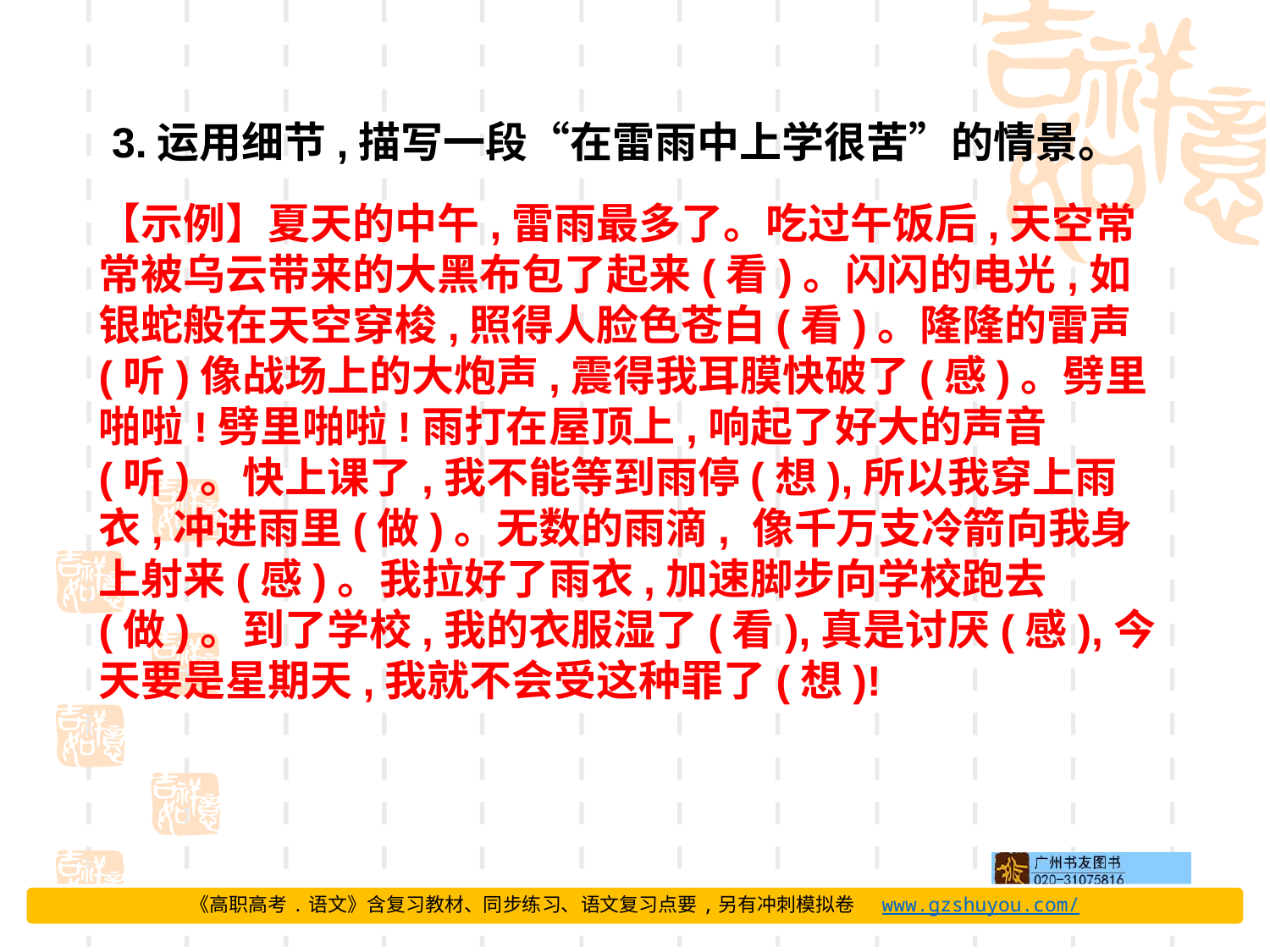

3.运用细节,描写一段“在雷雨中上学很苦”的情景。
【示例】夏天的中午,雷雨最多了。吃过午饭后,天空常常被乌云带来的大黑布包了起来(看)。闪闪的电光,如银蛇般在天空穿梭,照得人脸色苍白(看)。隆隆的雷声(听)像战场上的大炮声,震得我耳膜快破了(感)。劈里啪啦!劈里啪啦!雨打在屋顶上,响起了好大的声音(听)。快上课了,我不能等到雨停(想),所以我穿上雨衣,冲进雨里(做)。无数的雨滴, 像千万支冷箭向我身上射来(感)。我拉好了雨衣,加速脚步向学校跑去(做)。到了学校,我的衣服湿了(看),真是讨厌(感),今天要是星期天,我就不会受这种罪了(想)!